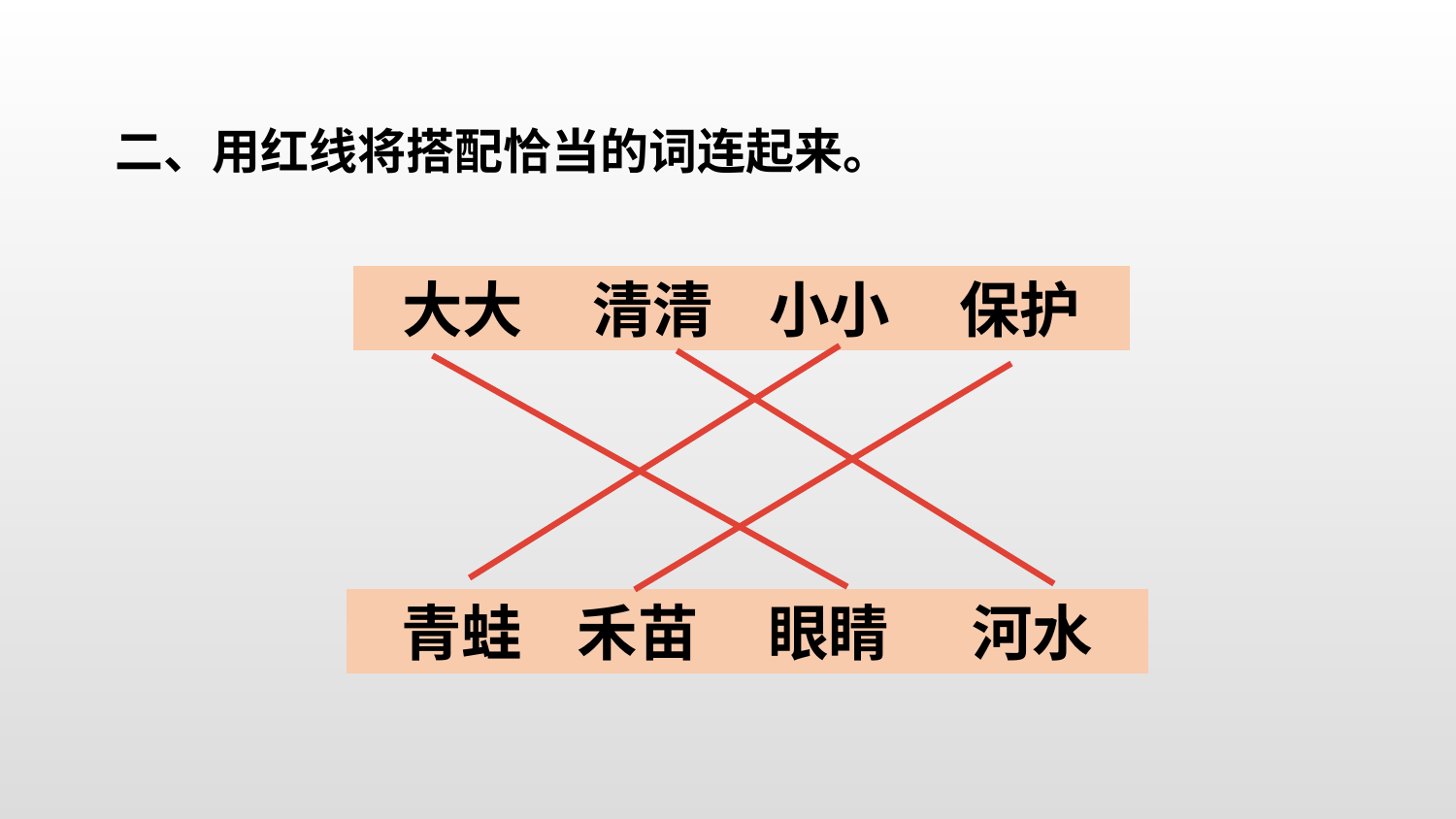

二、用红线将搭配恰当的词连起来。
大大     清清    小小     保护
青蛙    禾苗     眼睛      河水